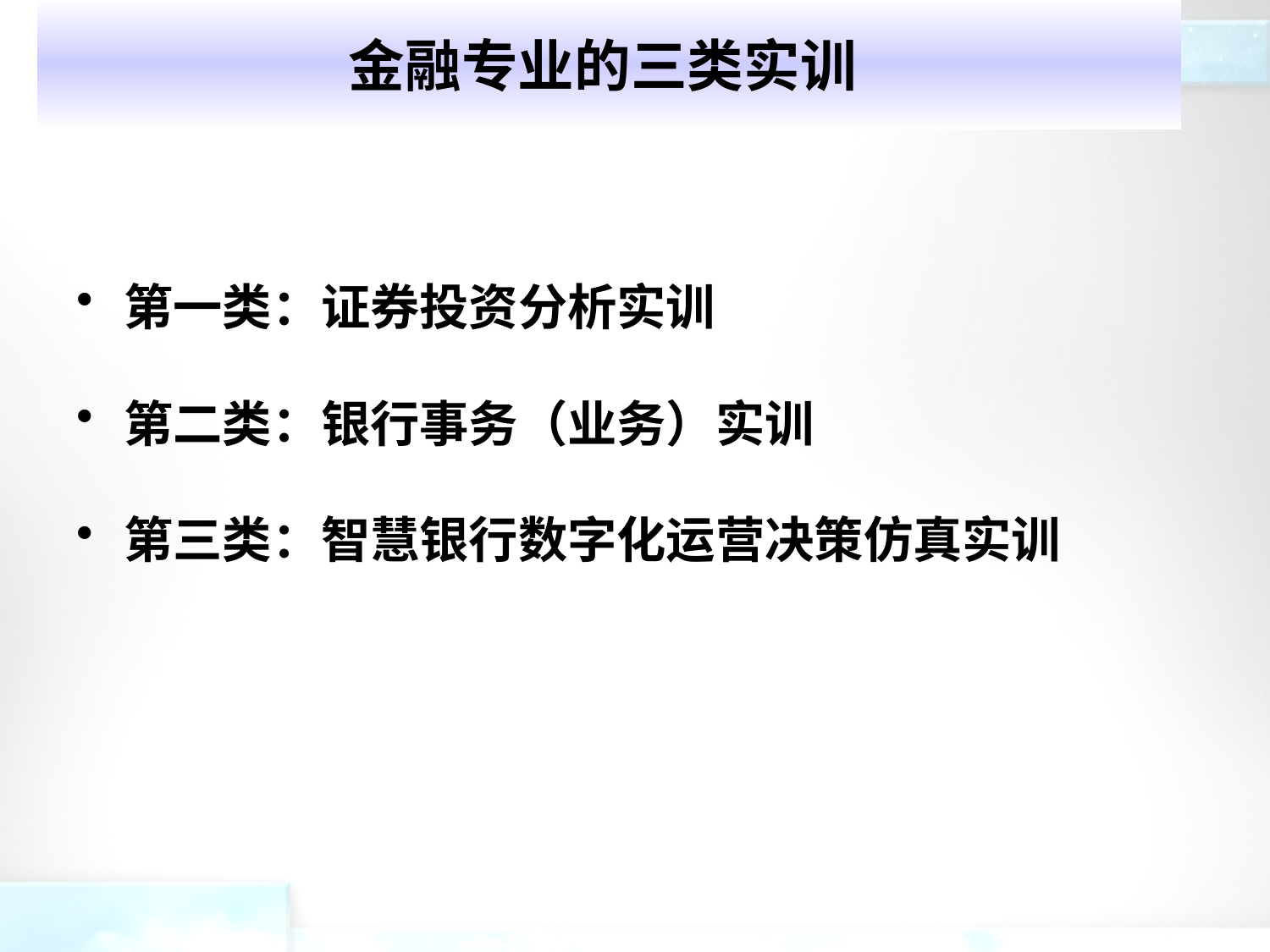

# 金融专业的三类实训
第一类：证券投资分析实训
第二类：银行事务（业务）实训
第三类：智慧银行数字化运营决策仿真实训